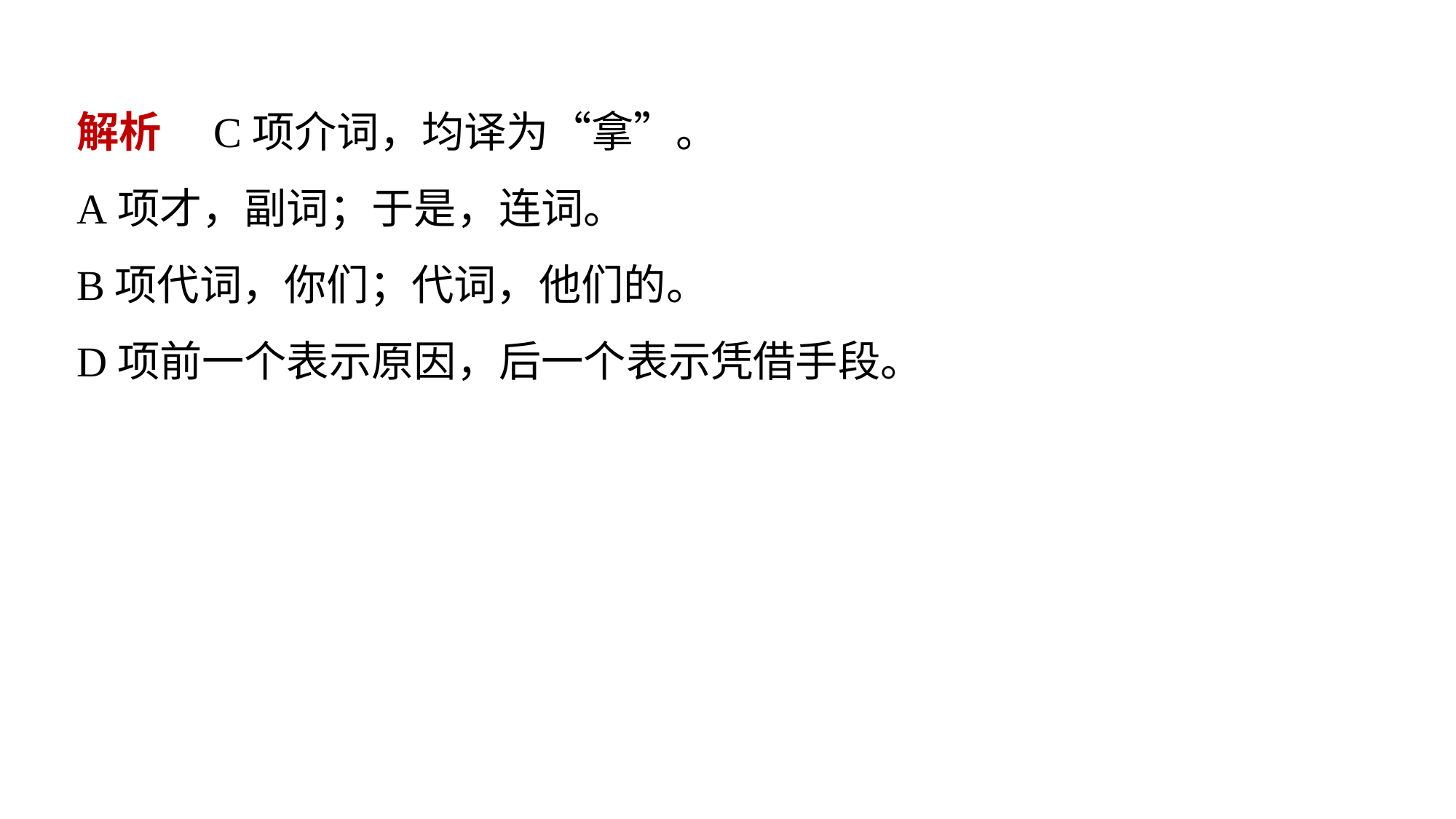

解析　C项介词，均译为“拿”。
A项才，副词；于是，连词。
B项代词，你们；代词，他们的。
D项前一个表示原因，后一个表示凭借手段。